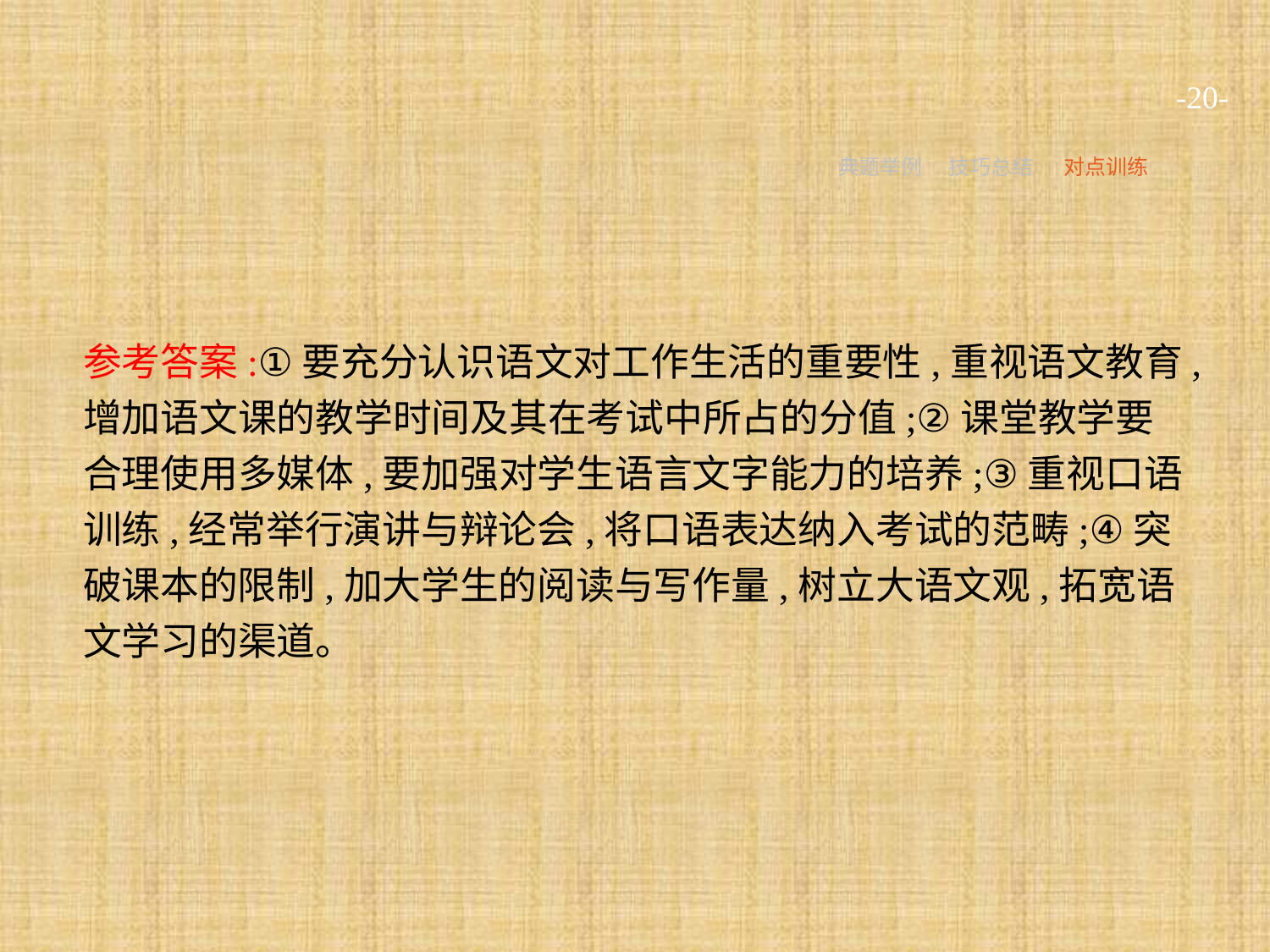

-20-
典题举例
技巧总结
对点训练
参考答案:①要充分认识语文对工作生活的重要性,重视语文教育,增加语文课的教学时间及其在考试中所占的分值;②课堂教学要合理使用多媒体,要加强对学生语言文字能力的培养;③重视口语训练,经常举行演讲与辩论会,将口语表达纳入考试的范畴;④突破课本的限制,加大学生的阅读与写作量,树立大语文观,拓宽语文学习的渠道。